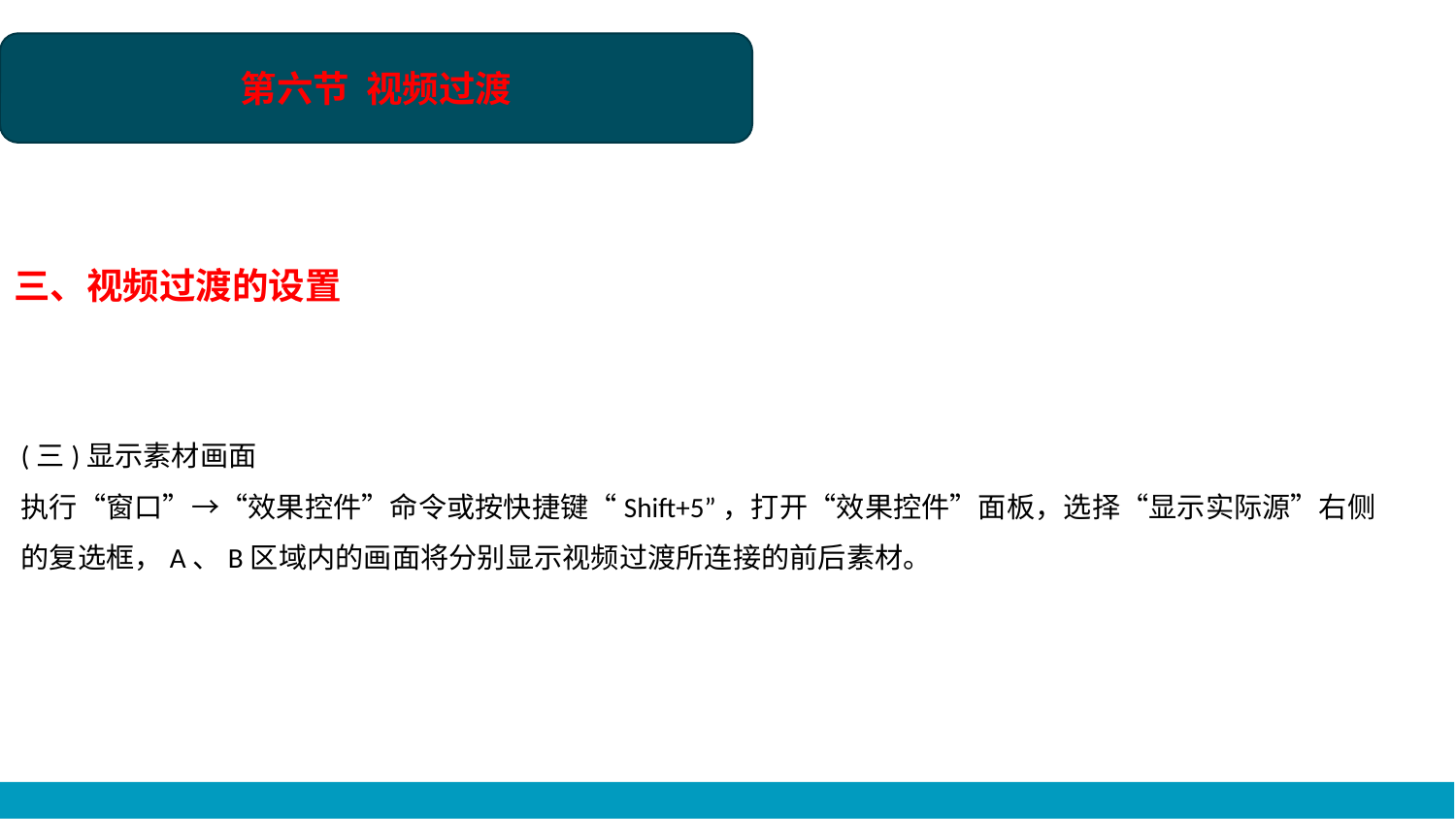

第六节  视频过渡
三、视频过渡的设置
(三)显示素材画面
执行“窗口”→“效果控件”命令或按快捷键“Shift+5”，打开“效果控件”面板，选择“显示实际源”右侧的复选框，A、B区域内的画面将分别显示视频过渡所连接的前后素材。